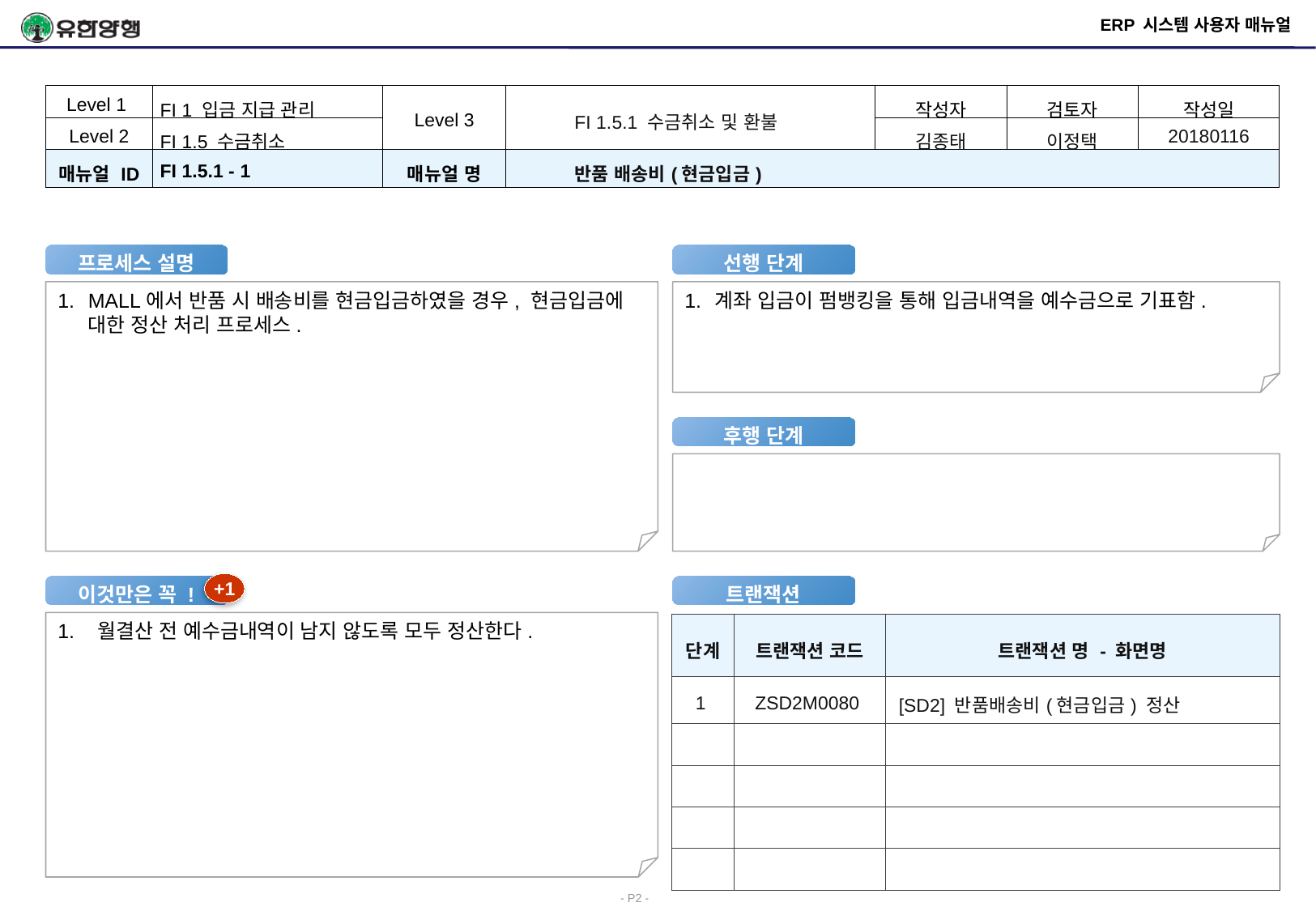

# ERP 시스템 사용자 매뉴얼
| Level 1 | FI 1 입금 지급 관리 | Level 3 | FI 1.5.1 수금취소 및 환불 | 작성자 | 검토자 | 작성일 |
| --- | --- | --- | --- | --- | --- | --- |
| Level 2 | FI 1.5 수금취소 |  |  | 김종태 | 이정택 | 20180116 |
| 매뉴얼 ID | FI 1.5.1 - 1 | 매뉴얼 명 | 반품 배송비(현금입금) |  |  |  |
프로세스 설명
선행 단계
MALL에서 반품 시 배송비를 현금입금하였을 경우, 현금입금에 대한 정산 처리 프로세스.
계좌 입금이 펌뱅킹을 통해 입금내역을 예수금으로 기표함.
후행 단계

+1
이것만은 꼭 !
트랜잭션
 월결산 전 예수금내역이 남지 않도록 모두 정산한다.
| 단계 | 트랜잭션 코드 | 트랜잭션 명 - 화면명 |
| --- | --- | --- |
| 1 | ZSD2M0080 | [SD2] 반품배송비(현금입금) 정산 |
|  |  |  |
|  |  |  |
|  |  |  |
|  |  |  |